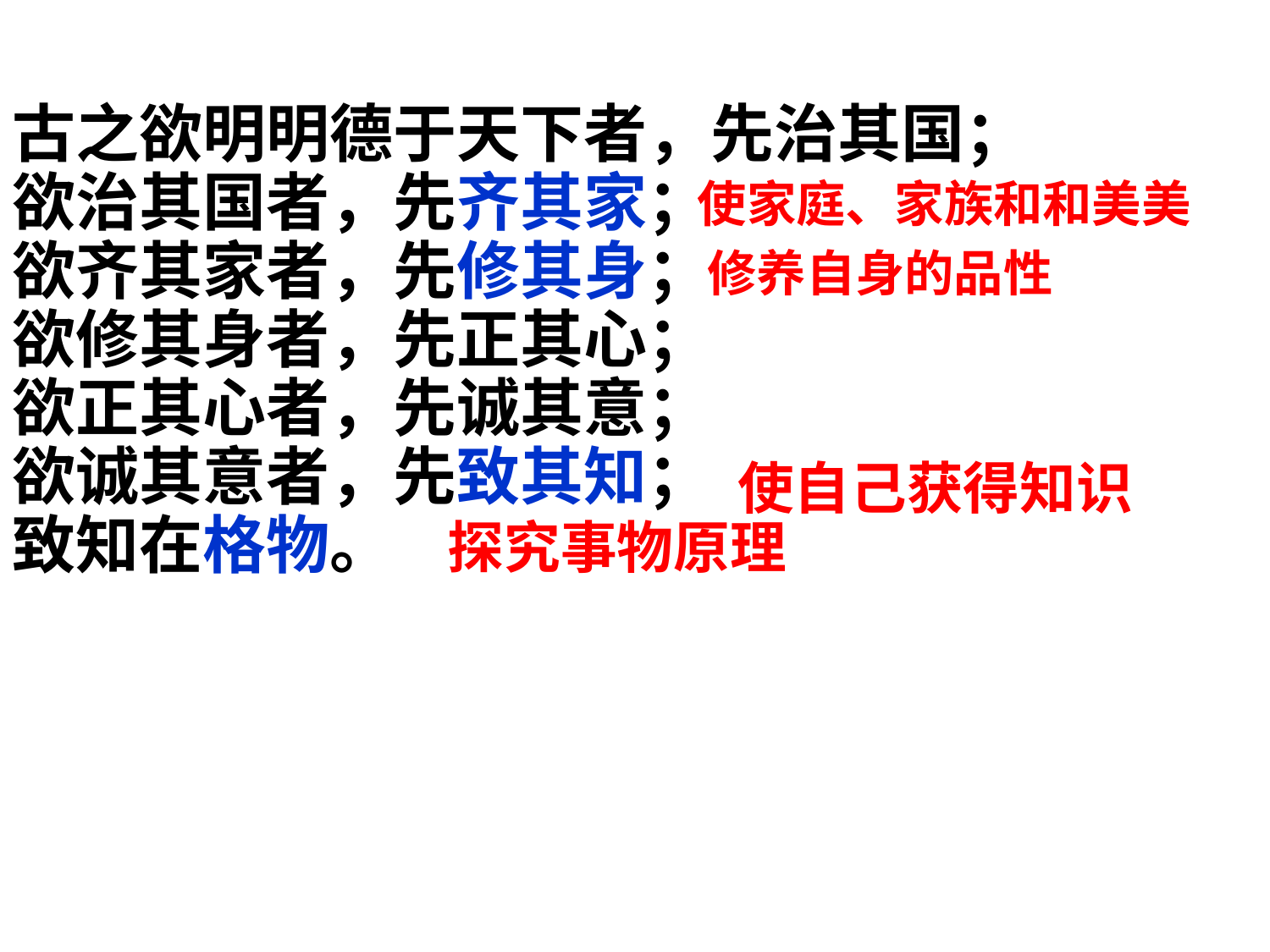

古之欲明明德于天下者，先治其国；
欲治其国者，先齐其家；
欲齐其家者，先修其身；
欲修其身者，先正其心；
欲正其心者，先诚其意；
欲诚其意者，先致其知；
致知在格物。

使家庭、家族和和美美
修养自身的品性
使自己获得知识
探究事物原理